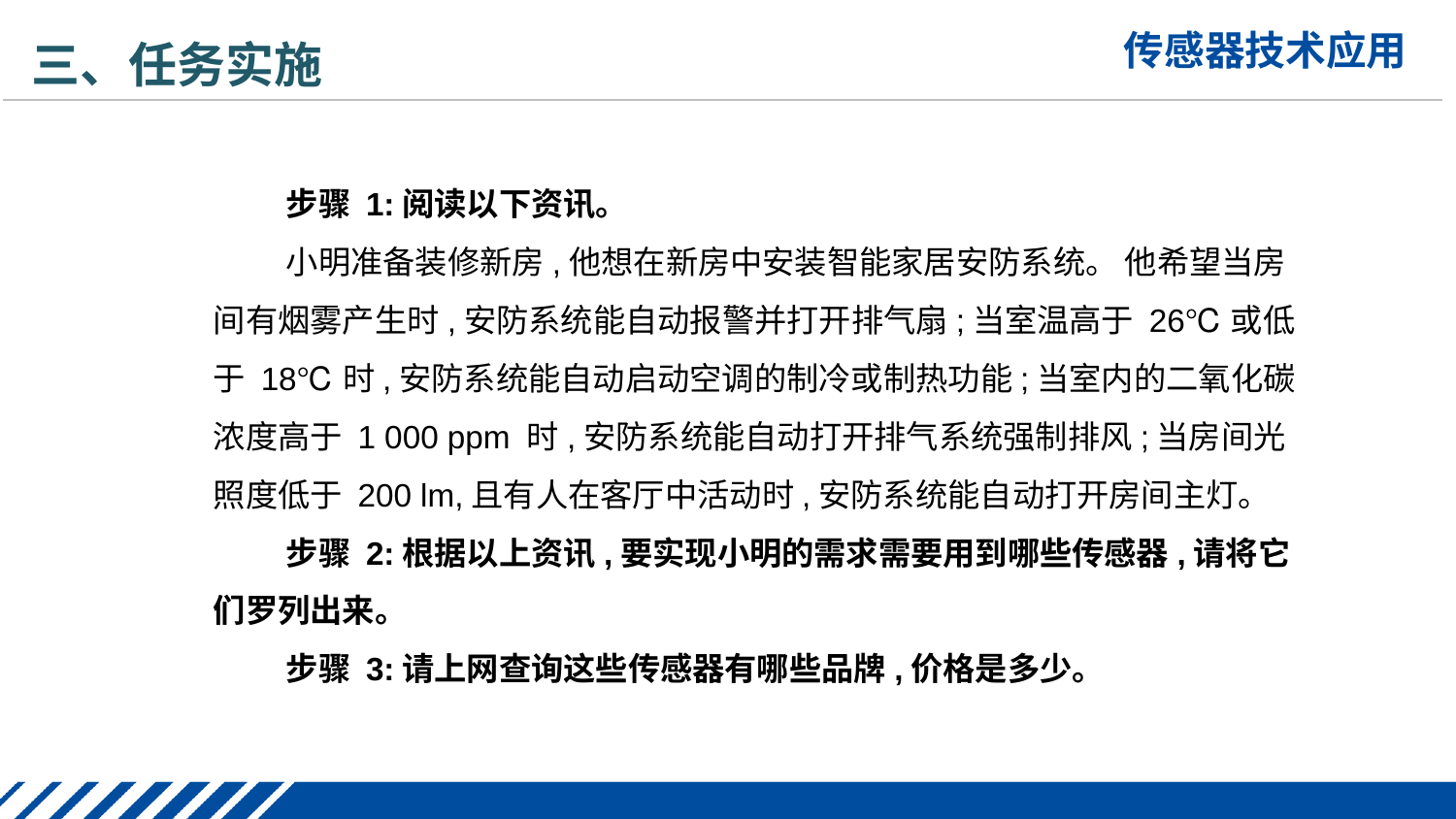

三、任务实施
步骤 1:阅读以下资讯。
小明准备装修新房,他想在新房中安装智能家居安防系统。 他希望当房间有烟雾产生时,安防系统能自动报警并打开排气扇;当室温高于 26℃或低于 18℃时,安防系统能自动启动空调的制冷或制热功能;当室内的二氧化碳浓度高于 1 000 ppm 时,安防系统能自动打开排气系统强制排风;当房间光照度低于 200 lm,且有人在客厅中活动时,安防系统能自动打开房间主灯。
步骤 2:根据以上资讯,要实现小明的需求需要用到哪些传感器,请将它们罗列出来。
步骤 3:请上网查询这些传感器有哪些品牌,价格是多少。